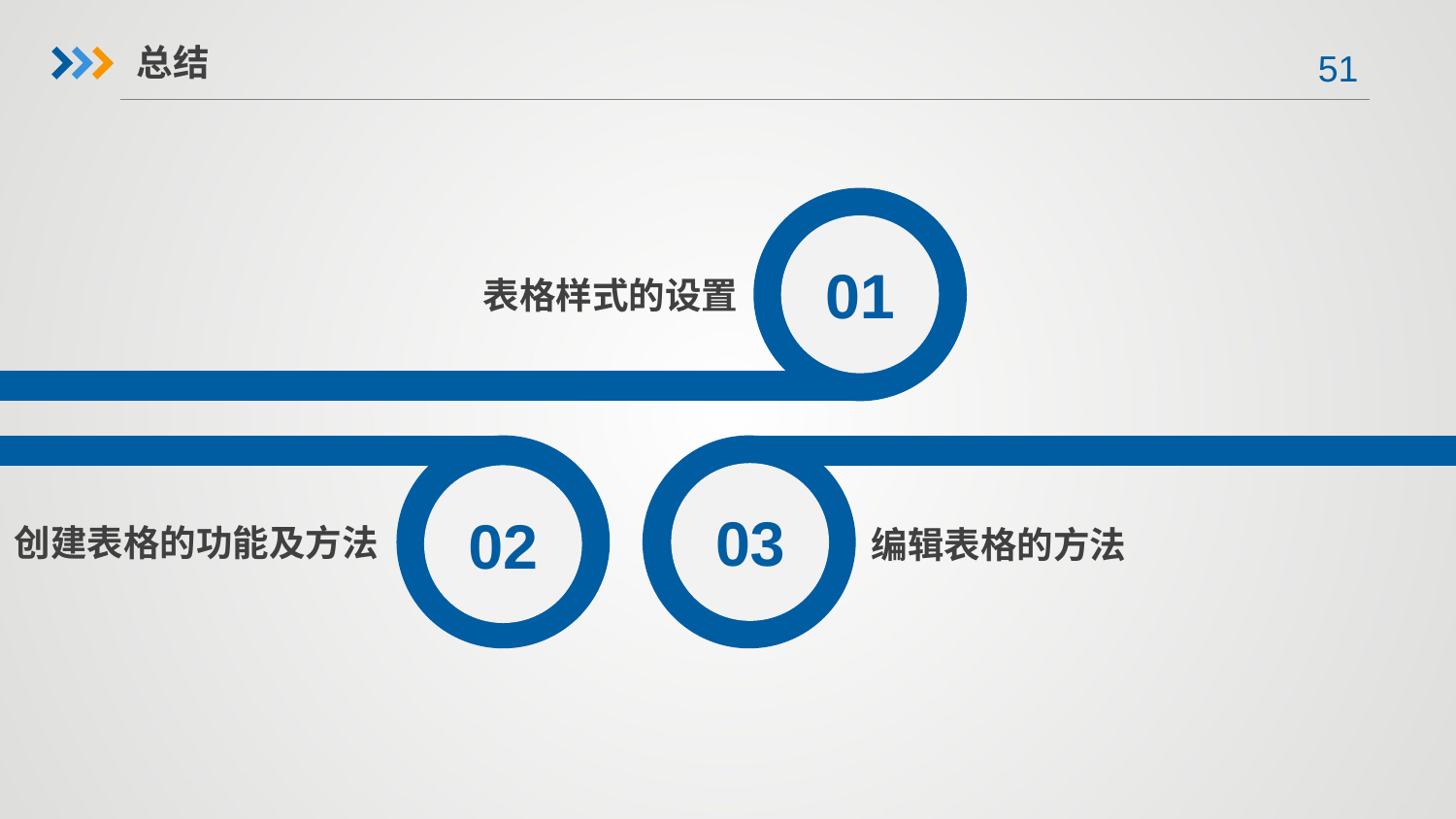

总结

01
表格样式的设置

02

03
创建表格的功能及方法
编辑表格的方法